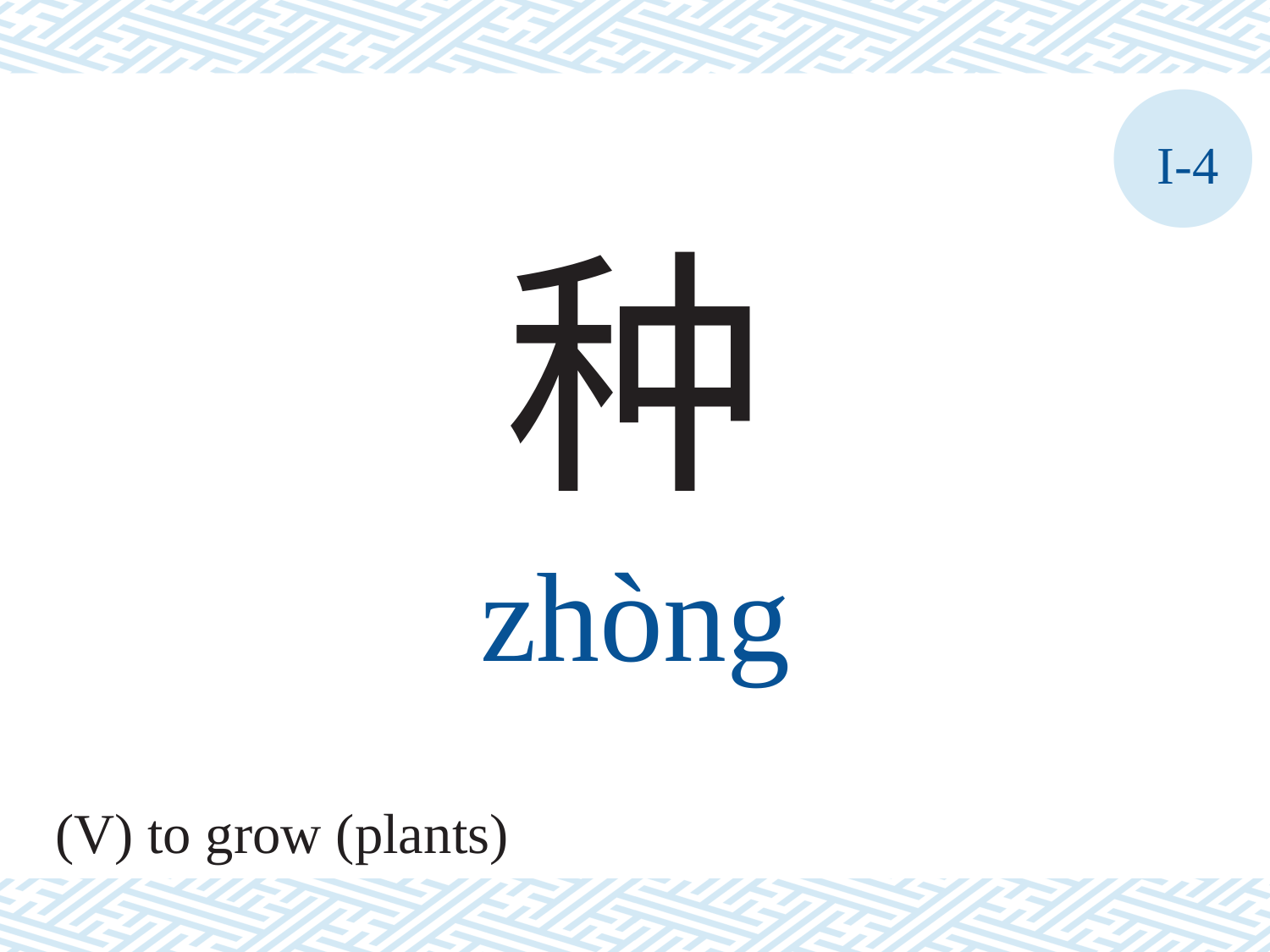

I-4
种
zhòng
(V) to grow (plants)